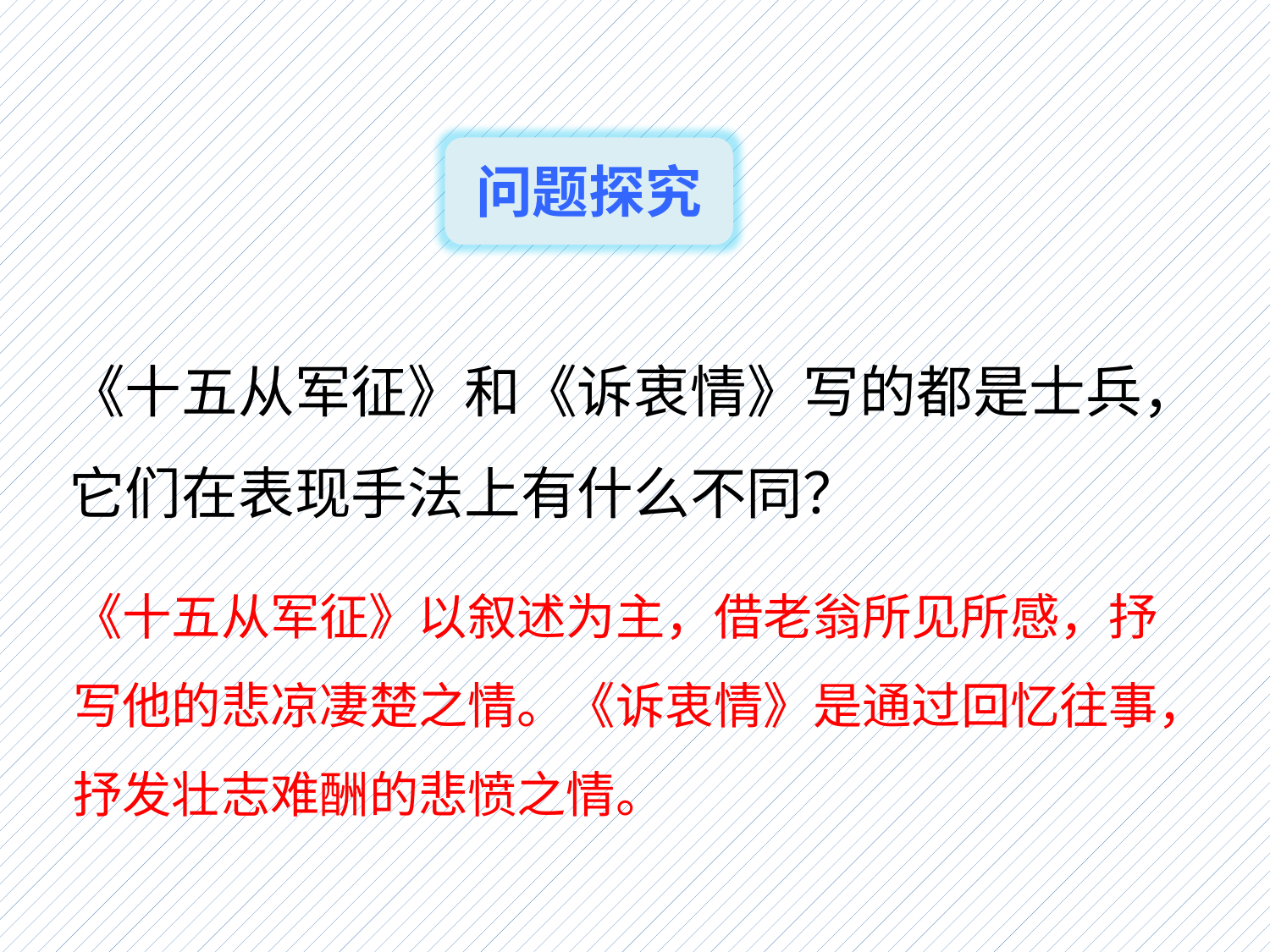

问题探究
《十五从军征》和《诉衷情》写的都是士兵，它们在表现手法上有什么不同？

《十五从军征》以叙述为主，借老翁所见所感，抒写他的悲凉凄楚之情。《诉衷情》是通过回忆往事，抒发壮志难酬的悲愤之情。